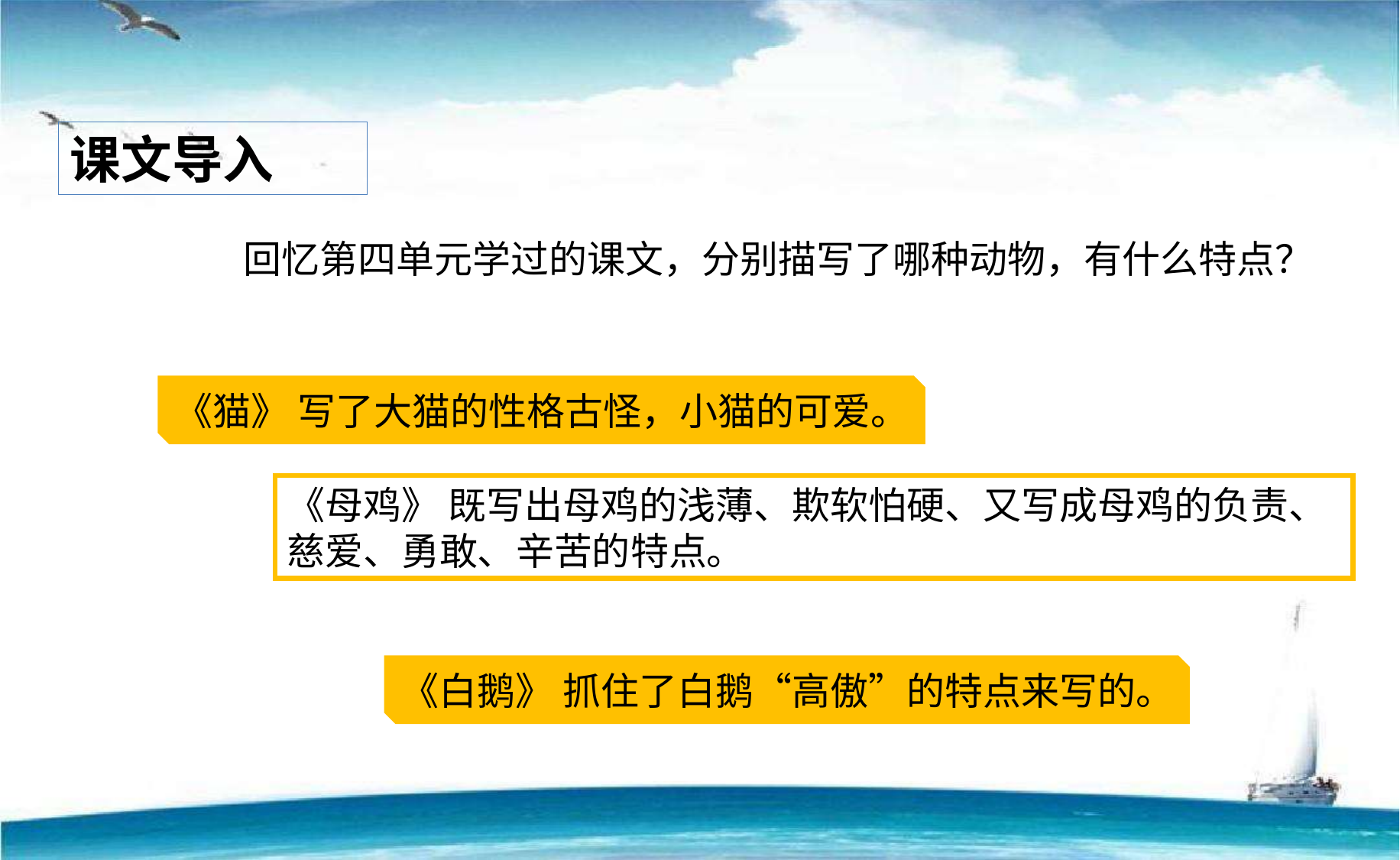

课文导入

      回忆第四单元学过的课文，分别描写了哪种动物，有什么特点？
《猫》 写了大猫的性格古怪，小猫的可爱。
《母鸡》 既写出母鸡的浅薄、欺软怕硬、又写成母鸡的负责、慈爱、勇敢、辛苦的特点。
《白鹅》 抓住了白鹅“高傲”的特点来写的。